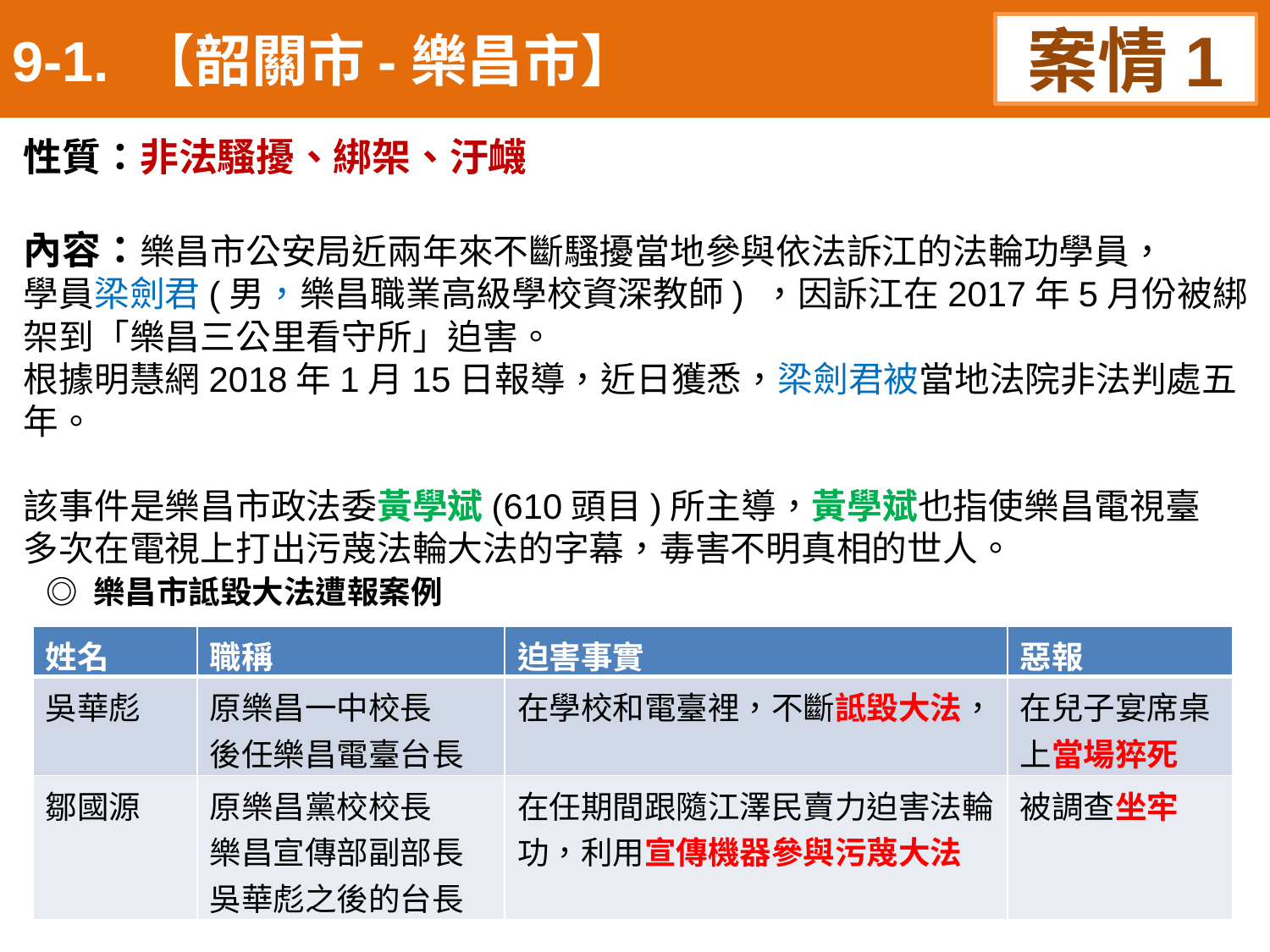

9-1. 【韶關市-樂昌市】
案情1
性質：非法騷擾、綁架、汙衊

內容：樂昌市公安局近兩年來不斷騷擾當地參與依法訴江的法輪功學員，
學員梁劍君(男，樂昌職業高級學校資深教師) ，因訴江在2017年5月份被綁架到「樂昌三公里看守所」迫害。
根據明慧網2018年1月15日報導，近日獲悉，梁劍君被當地法院非法判處五年。

該事件是樂昌市政法委黃學斌(610頭目)所主導，黃學斌也指使樂昌電視臺
多次在電視上打出污蔑法輪大法的字幕，毒害不明真相的世人。
◎ 樂昌市詆毀大法遭報案例
| 姓名 | 職稱 | 迫害事實 | 惡報 |
| --- | --- | --- | --- |
| 吳華彪 | 原樂昌一中校長 後任樂昌電臺台長 | 在學校和電臺裡，不斷詆毀大法， | 在兒子宴席桌上當場猝死 |
| 鄒國源 | 原樂昌黨校校長 樂昌宣傳部副部長 吳華彪之後的台長 | 在任期間跟隨江澤民賣力迫害法輪功，利用宣傳機器參與污蔑大法 | 被調查坐牢 |